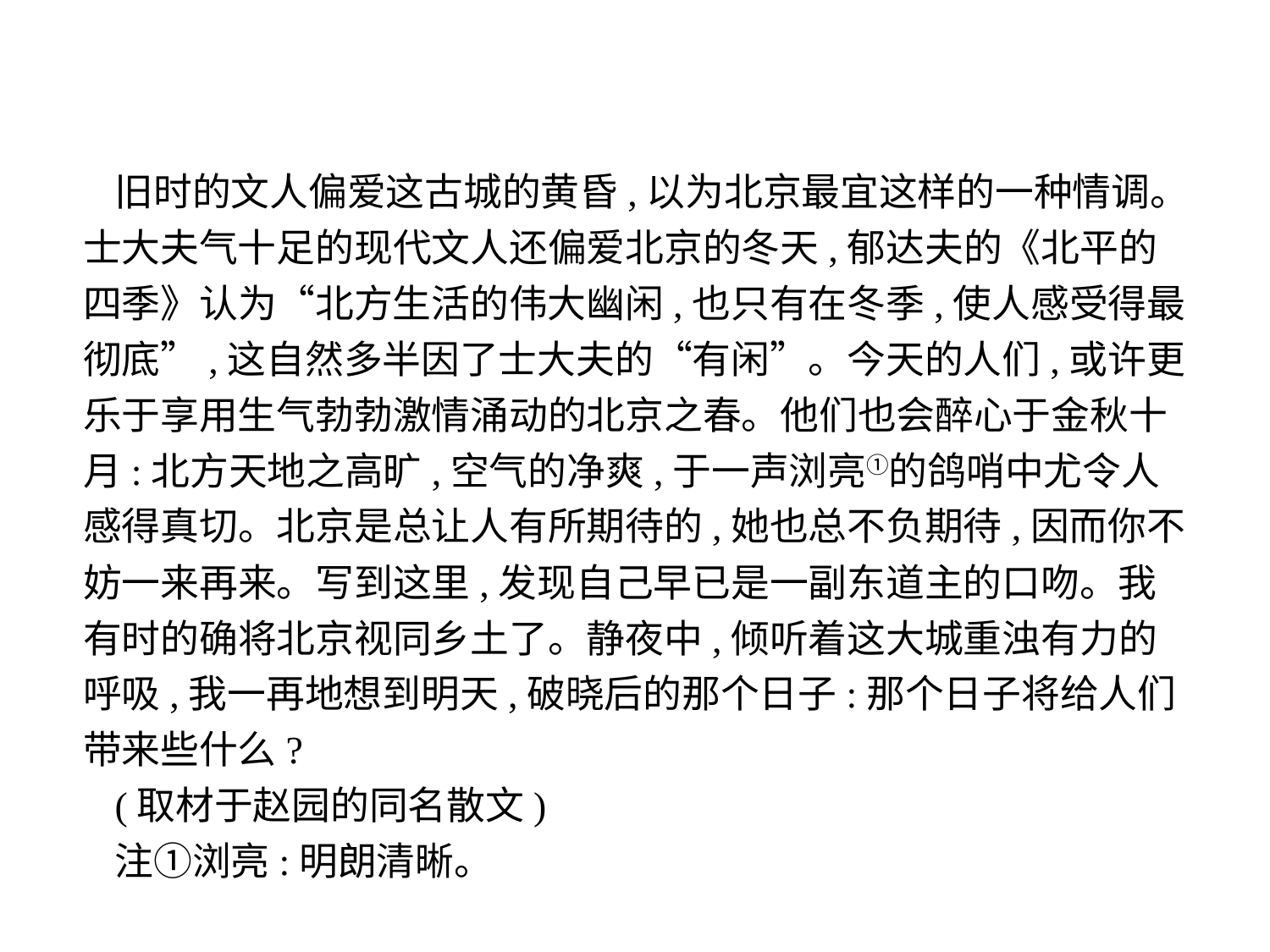

旧时的文人偏爱这古城的黄昏,以为北京最宜这样的一种情调。士大夫气十足的现代文人还偏爱北京的冬天,郁达夫的《北平的四季》认为“北方生活的伟大幽闲,也只有在冬季,使人感受得最彻底”,这自然多半因了士大夫的“有闲”。今天的人们,或许更乐于享用生气勃勃激情涌动的北京之春。他们也会醉心于金秋十月:北方天地之高旷,空气的净爽,于一声浏亮①的鸽哨中尤令人感得真切。北京是总让人有所期待的,她也总不负期待,因而你不妨一来再来。写到这里,发现自己早已是一副东道主的口吻。我有时的确将北京视同乡土了。静夜中,倾听着这大城重浊有力的呼吸,我一再地想到明天,破晓后的那个日子:那个日子将给人们带来些什么?
(取材于赵园的同名散文)
注①浏亮:明朗清晰。
-14-